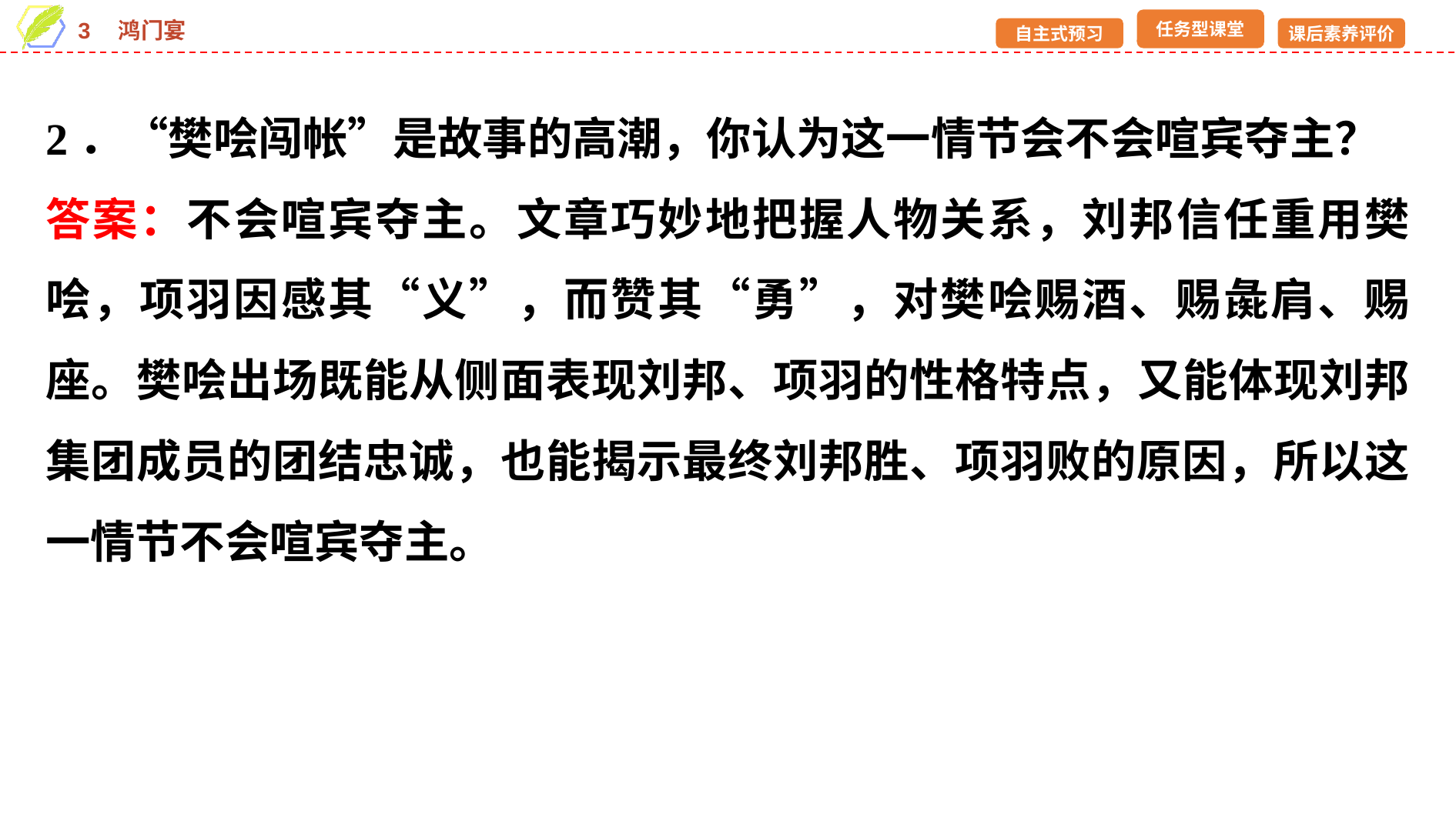

2．“樊哙闯帐”是故事的高潮，你认为这一情节会不会喧宾夺主？
答案：不会喧宾夺主。文章巧妙地把握人物关系，刘邦信任重用樊哙，项羽因感其“义”，而赞其“勇”，对樊哙赐酒、赐彘肩、赐座。樊哙出场既能从侧面表现刘邦、项羽的性格特点，又能体现刘邦集团成员的团结忠诚，也能揭示最终刘邦胜、项羽败的原因，所以这一情节不会喧宾夺主。